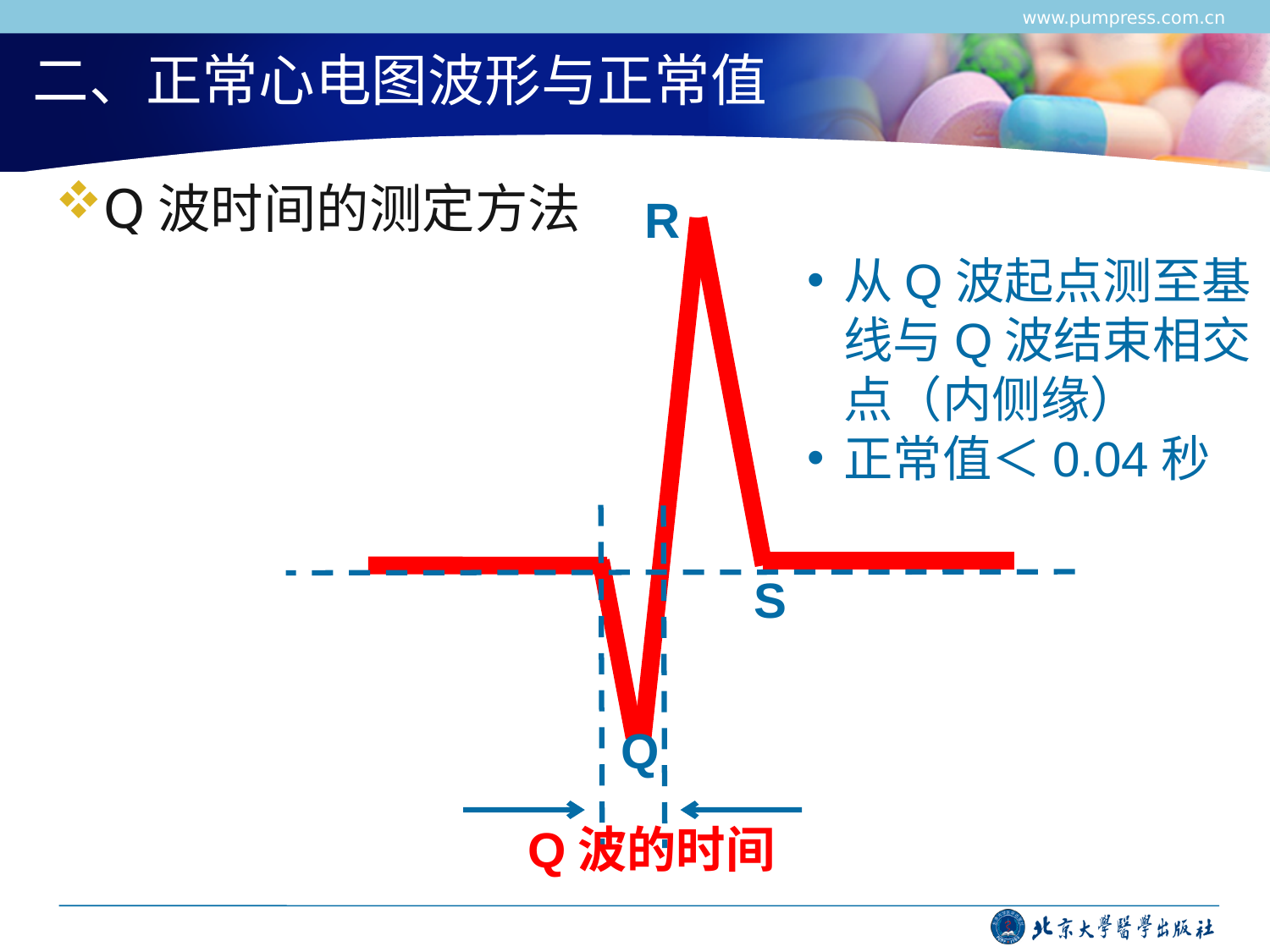

www.pumpress.com.cn
# 二、正常心电图波形与正常值
Q波时间的测定方法

R

S

Q
Q波的时间
从Q波起点测至基线与Q波结束相交点（内侧缘）
正常值＜0.04秒